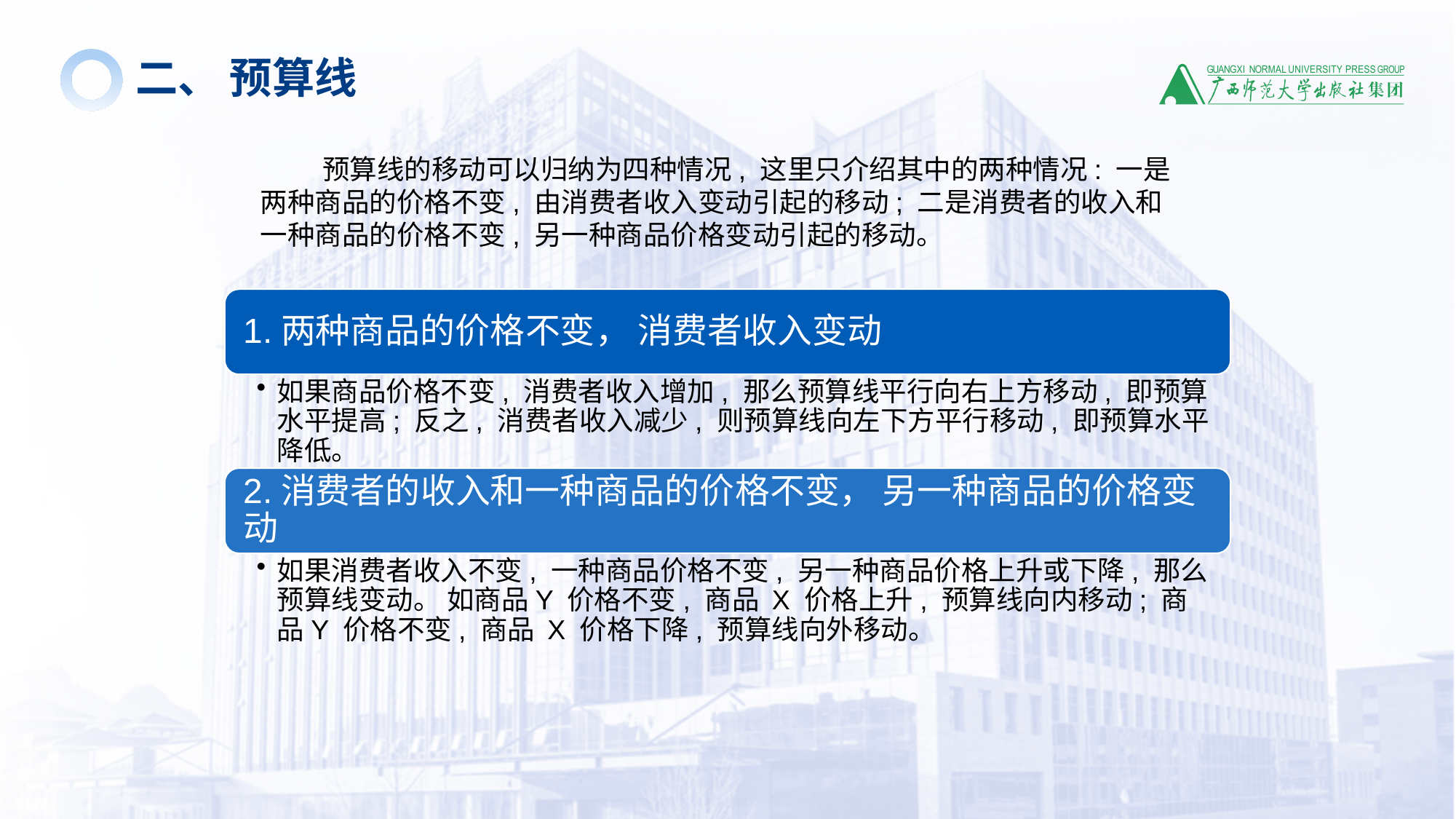

二、 预算线

         预算线的移动可以归纳为四种情况, 这里只介绍其中的两种情况: 一是两种商品的价格不变, 由消费者收入变动引起的移动; 二是消费者的收入和一种商品的价格不变, 另一种商品价格变动引起的移动。
1.两种商品的价格不变， 消费者收入变动
如果商品价格不变, 消费者收入增加, 那么预算线平行向右上方移动, 即预算水平提高; 反之, 消费者收入减少, 则预算线向左下方平行移动, 即预算水平降低。
2.消费者的收入和一种商品的价格不变， 另一种商品的价格变动
如果消费者收入不变, 一种商品价格不变, 另一种商品价格上升或下降, 那么预算线变动。 如商品Y 价格不变, 商品 X 价格上升, 预算线向内移动; 商品Y 价格不变, 商品 X 价格下降, 预算线向外移动。